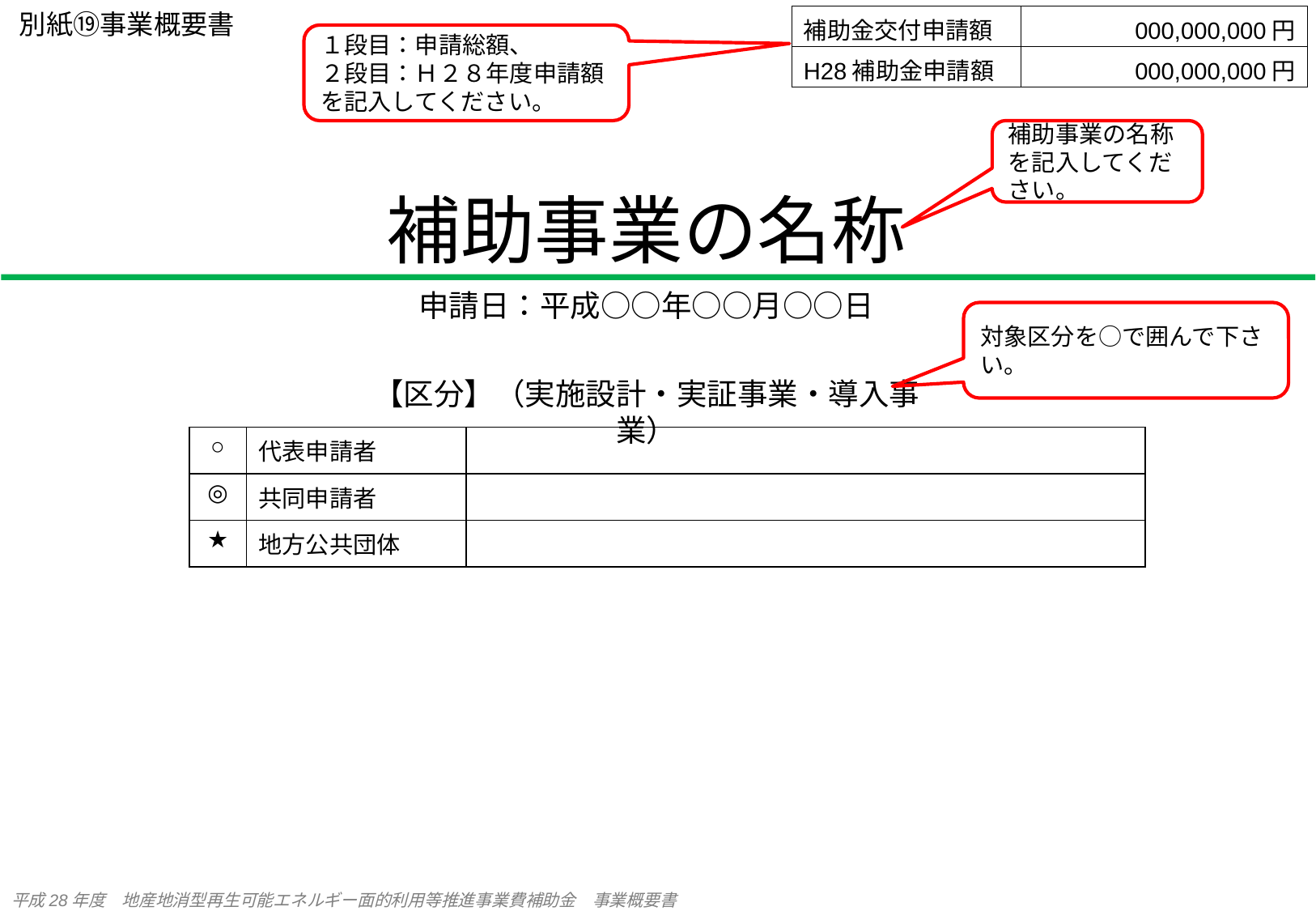

別紙⑲事業概要書
| 補助金交付申請額 | 000,000,000円 |
| --- | --- |
| H28補助金申請額 | 000,000,000円 |
１段目：申請総額、
２段目：Ｈ２８年度申請額
を記入してください。
補助事業の名称を記入してください。
# 補助事業の名称
申請日：平成○○年○○月○○日
対象区分を○で囲んで下さい。
【区分】（実施設計・実証事業・導入事業）
| ○ | 代表申請者 |  |
| --- | --- | --- |
| ◎ | 共同申請者 |  |
| ★ | 地方公共団体 |  |